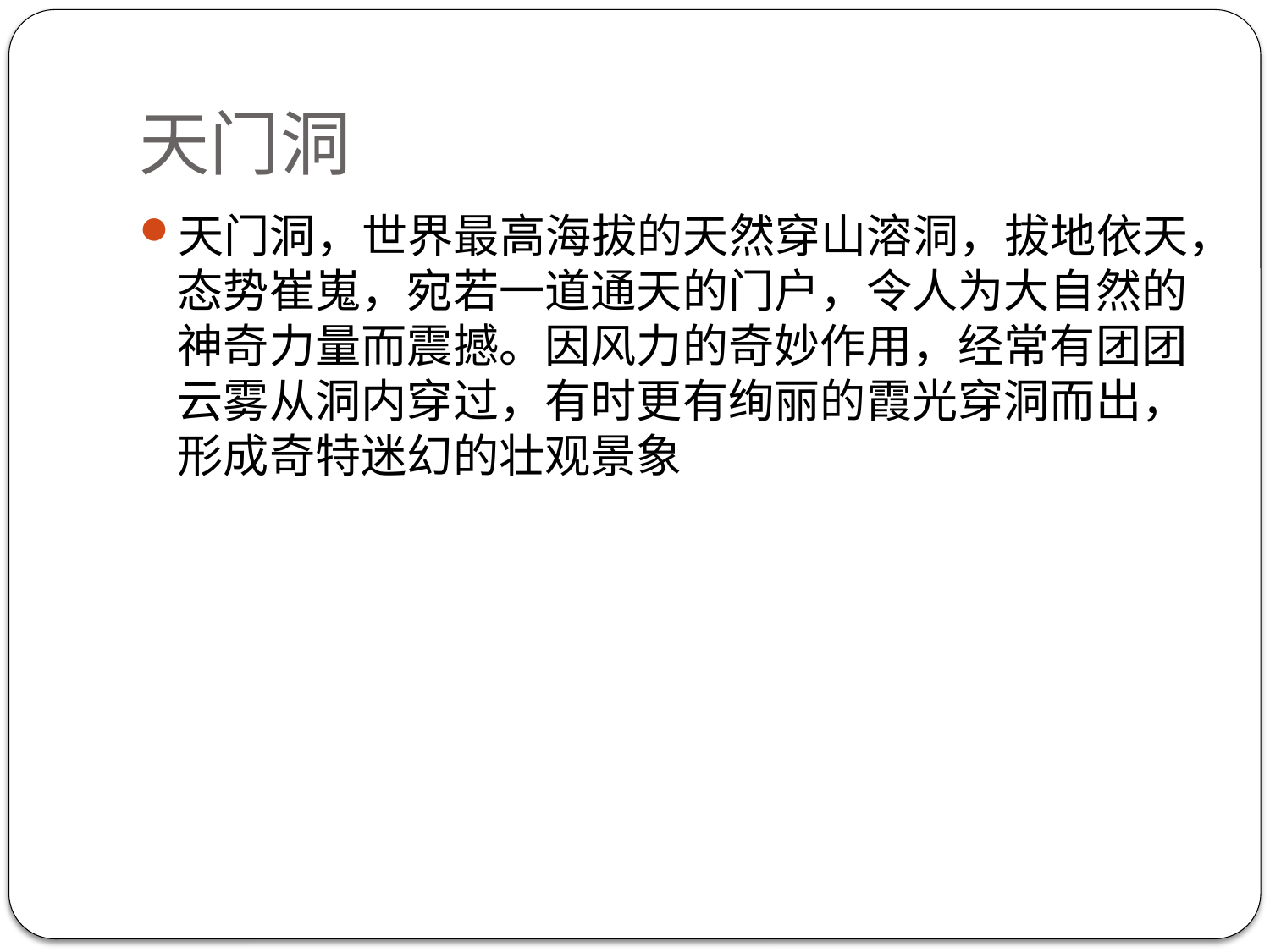

# 天门洞
天门洞，世界最高海拔的天然穿山溶洞，拔地依天，态势崔嵬，宛若一道通天的门户，令人为大自然的神奇力量而震撼。因风力的奇妙作用，经常有团团云雾从洞内穿过，有时更有绚丽的霞光穿洞而出，形成奇特迷幻的壮观景象